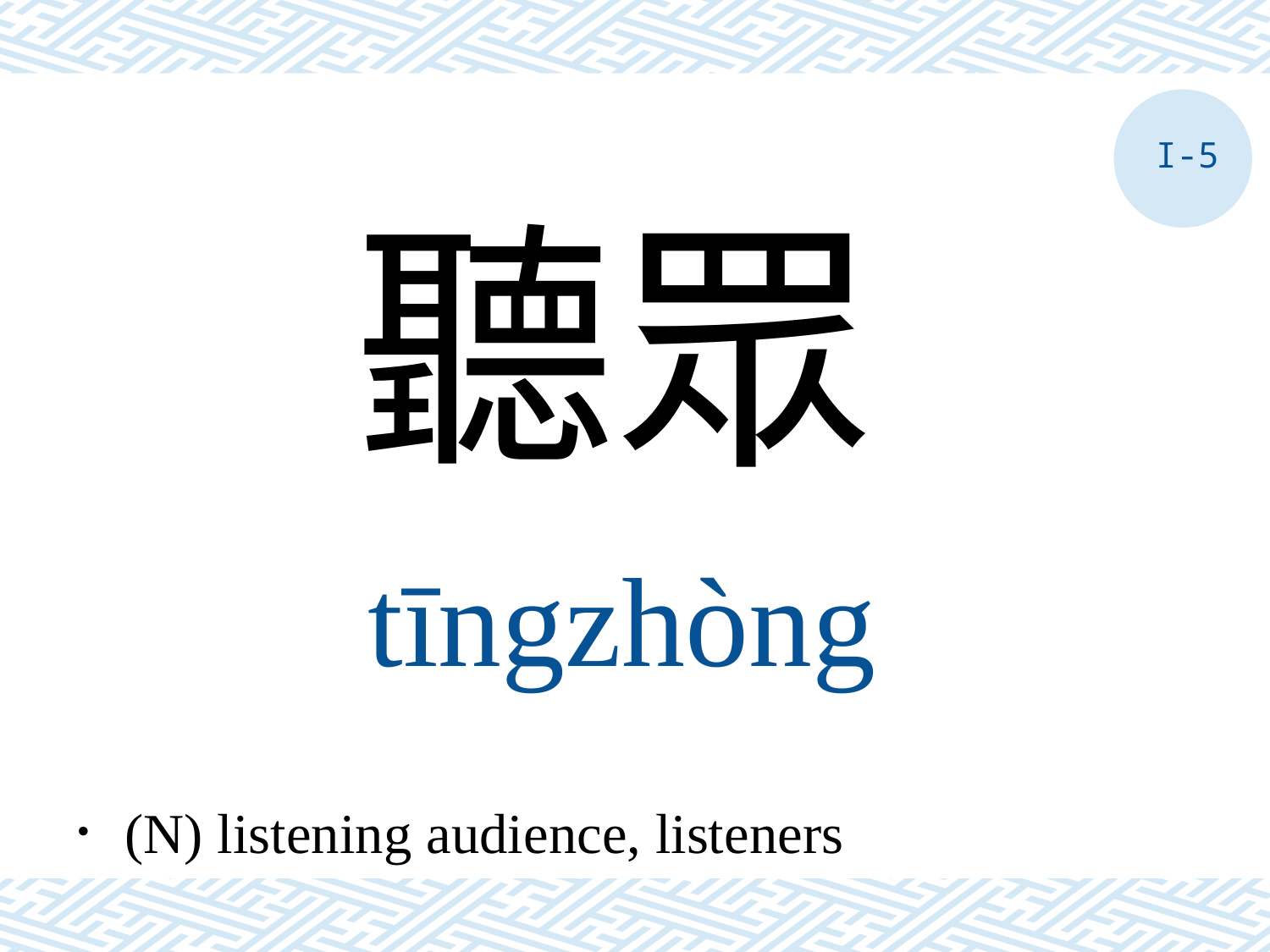

I-5

聽眾
tīngzhòng
．(N) listening audience, listeners